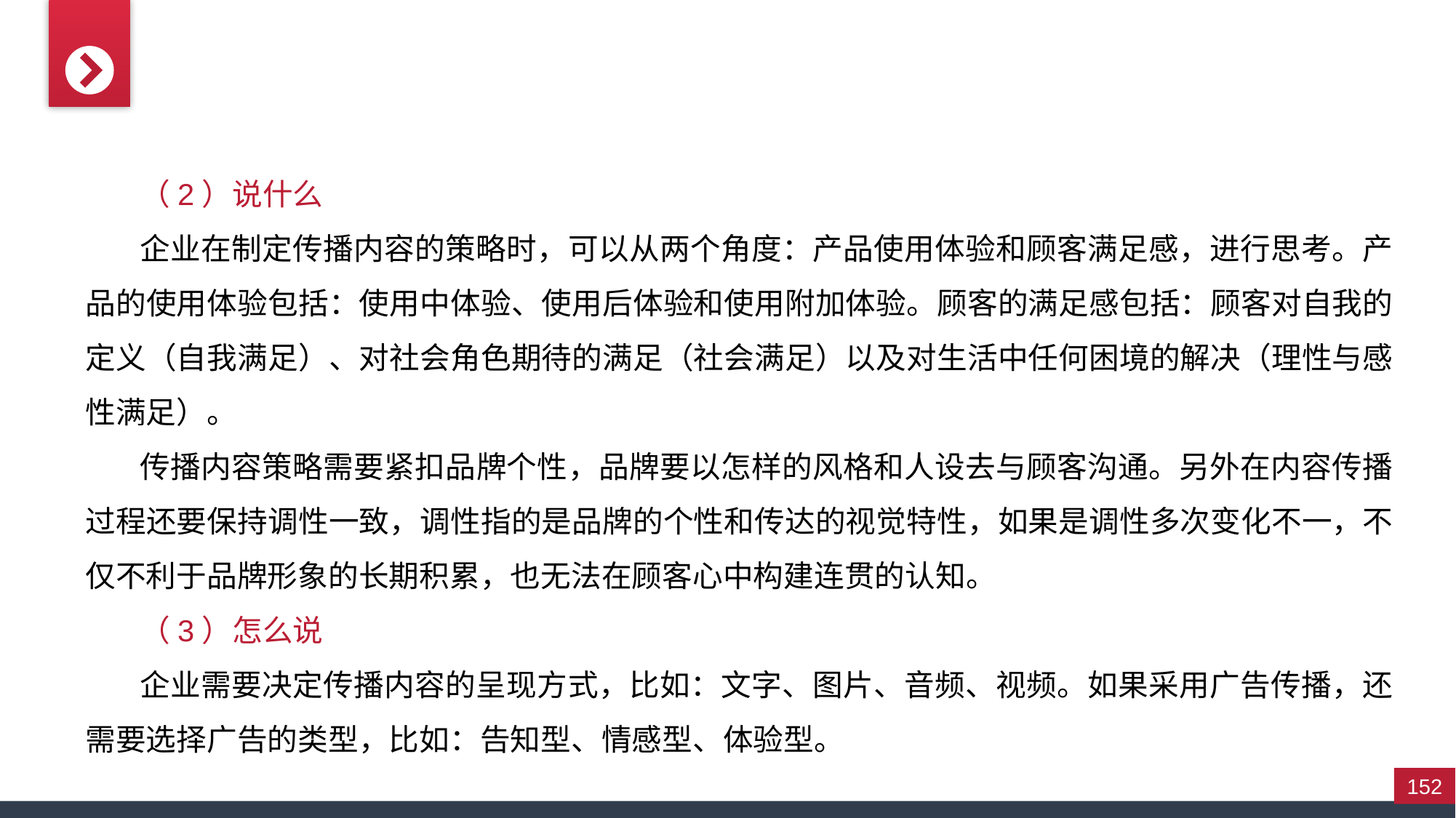

（2）说什么
企业在制定传播内容的策略时，可以从两个角度：产品使用体验和顾客满足感，进行思考。产品的使用体验包括：使用中体验、使用后体验和使用附加体验。顾客的满足感包括：顾客对自我的定义（自我满足）、对社会角色期待的满足（社会满足）以及对生活中任何困境的解决（理性与感性满足）。
传播内容策略需要紧扣品牌个性，品牌要以怎样的风格和人设去与顾客沟通。另外在内容传播过程还要保持调性一致，调性指的是品牌的个性和传达的视觉特性，如果是调性多次变化不一，不仅不利于品牌形象的长期积累，也无法在顾客心中构建连贯的认知。
（3）怎么说
企业需要决定传播内容的呈现方式，比如：文字、图片、音频、视频。如果采用广告传播，还需要选择广告的类型，比如：告知型、情感型、体验型。